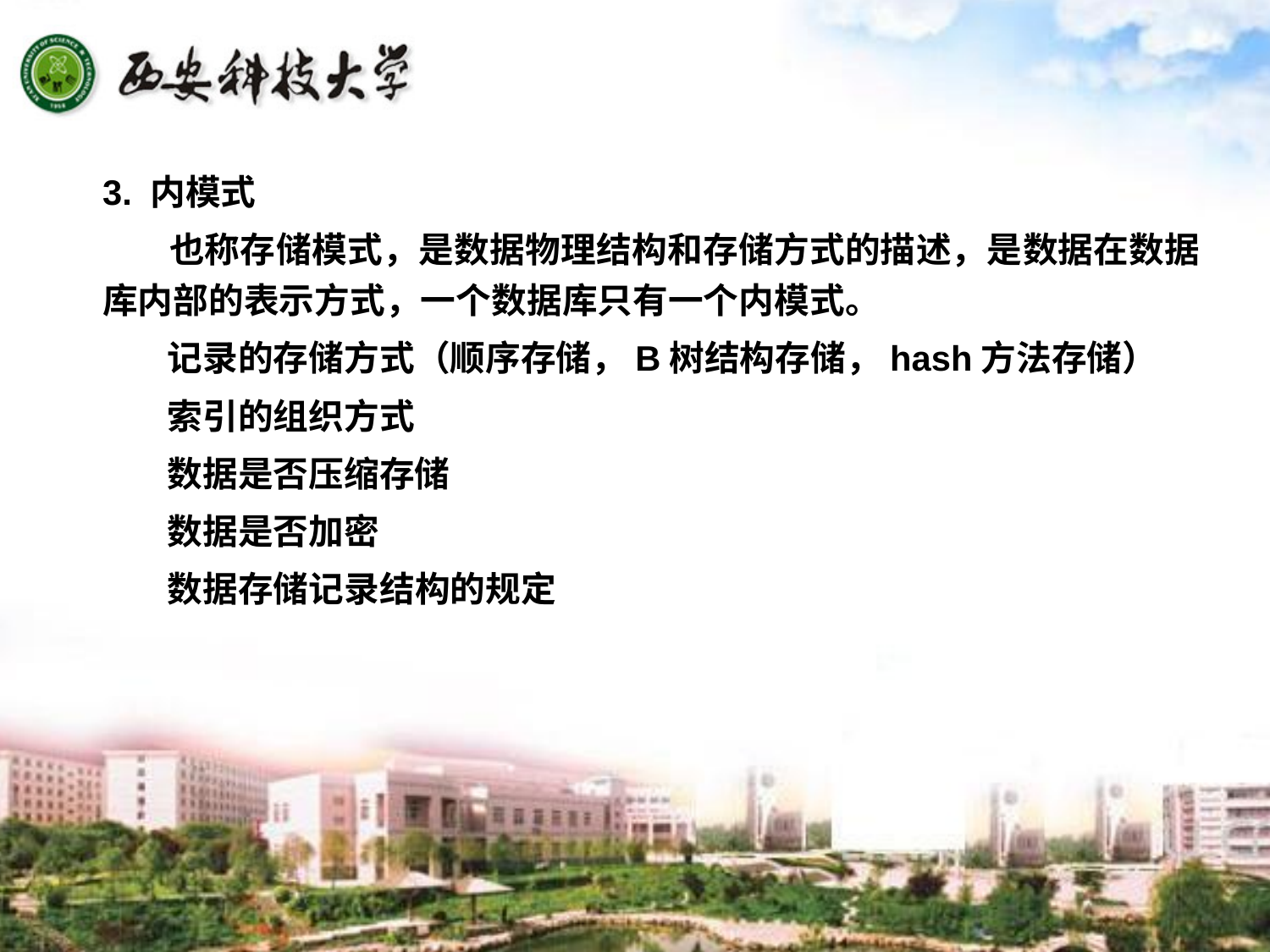

3. 内模式
       也称存储模式，是数据物理结构和存储方式的描述，是数据在数据库内部的表示方式，一个数据库只有一个内模式。
       记录的存储方式（顺序存储，B树结构存储，hash方法存储）
       索引的组织方式
       数据是否压缩存储
       数据是否加密
       数据存储记录结构的规定